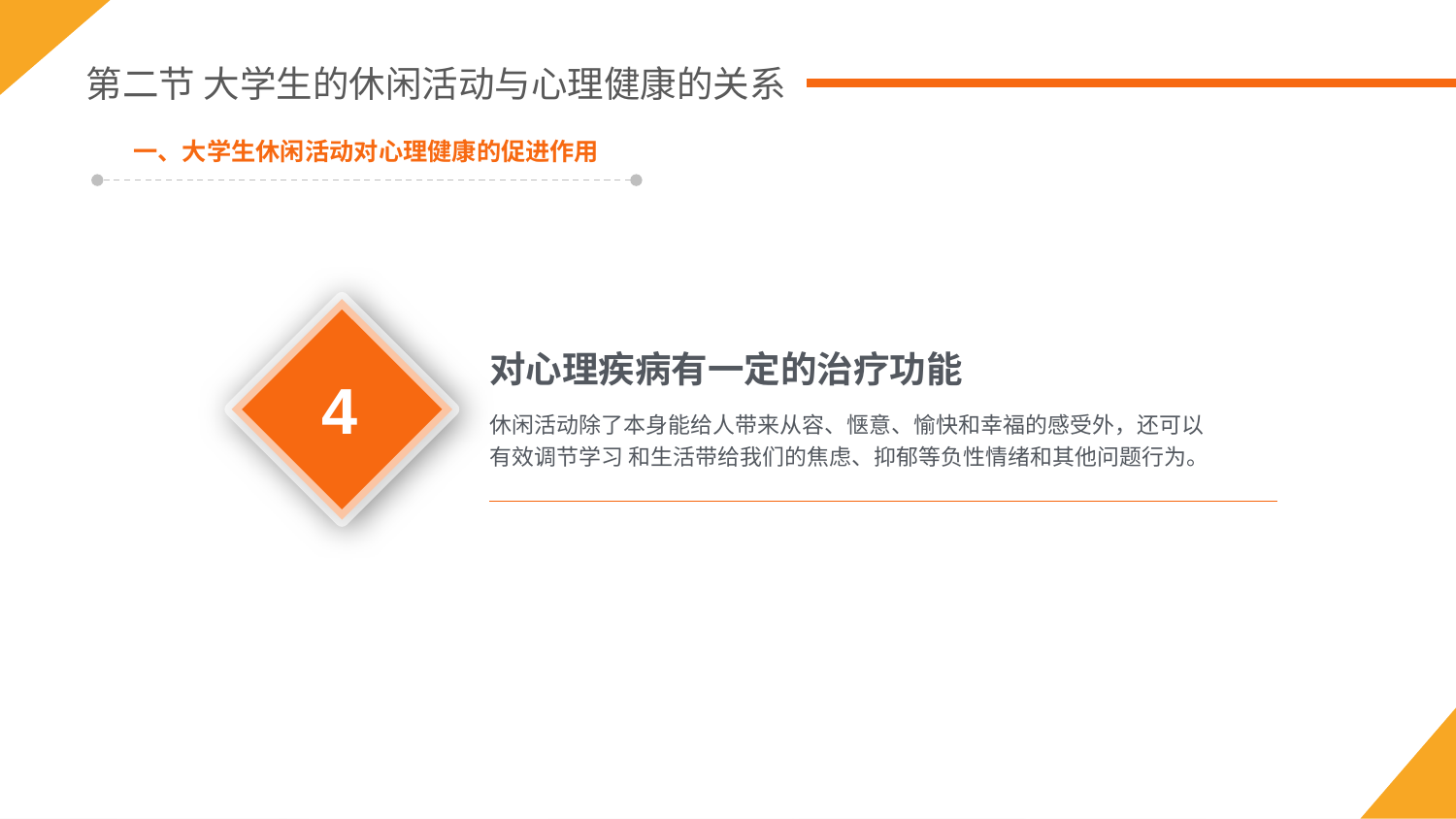

第二节 大学生的休闲活动与心理健康的关系
一、大学生休闲活动对心理健康的促进作用

4
对心理疾病有一定的治疗功能
休闲活动除了本身能给人带来从容、惬意、愉快和幸福的感受外，还可以有效调节学习 和生活带给我们的焦虑、抑郁等负性情绪和其他问题行为。